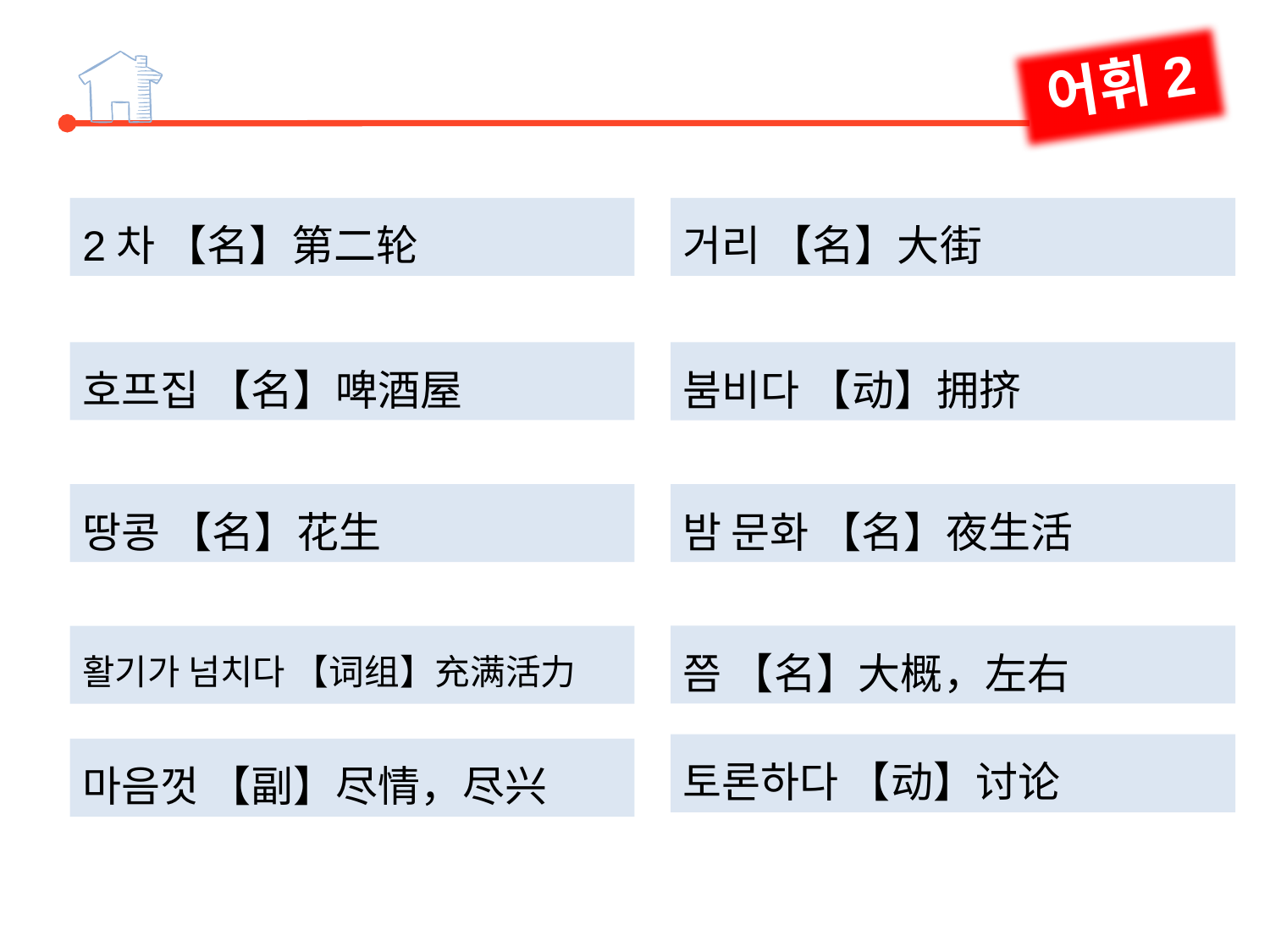

어휘2

거리 【名】大街
2차 【名】第二轮
붐비다 【动】拥挤
호프집 【名】啤酒屋
밤 문화 【名】夜生活
땅콩 【名】花生
쯤 【名】大概，左右
활기가 넘치다 【词组】充满活力
토론하다 【动】讨论
마음껏 【副】尽情，尽兴